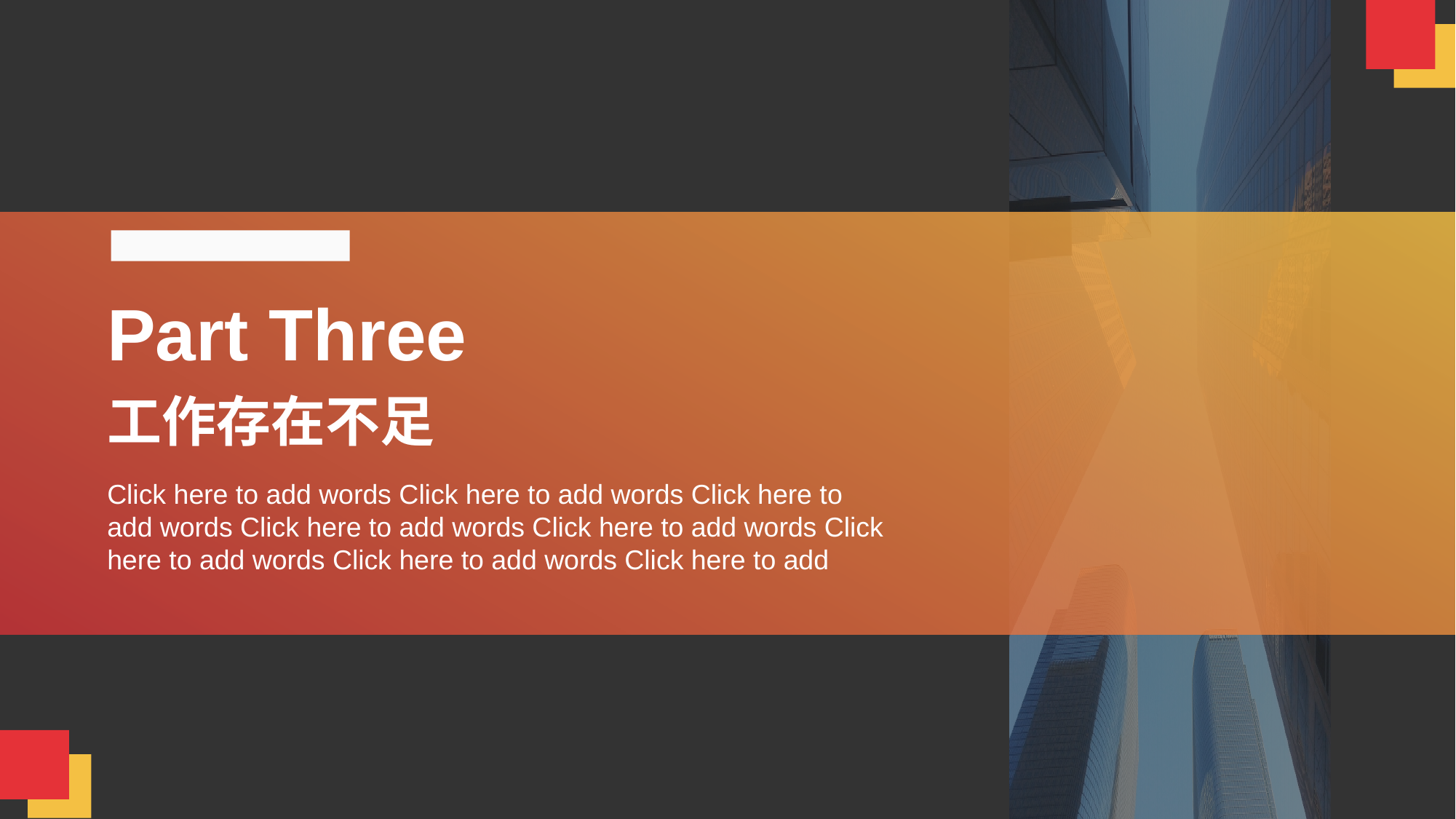

Part Three
工作存在不足
Click here to add words Click here to add words Click here to add words Click here to add words Click here to add words Click here to add words Click here to add words Click here to add